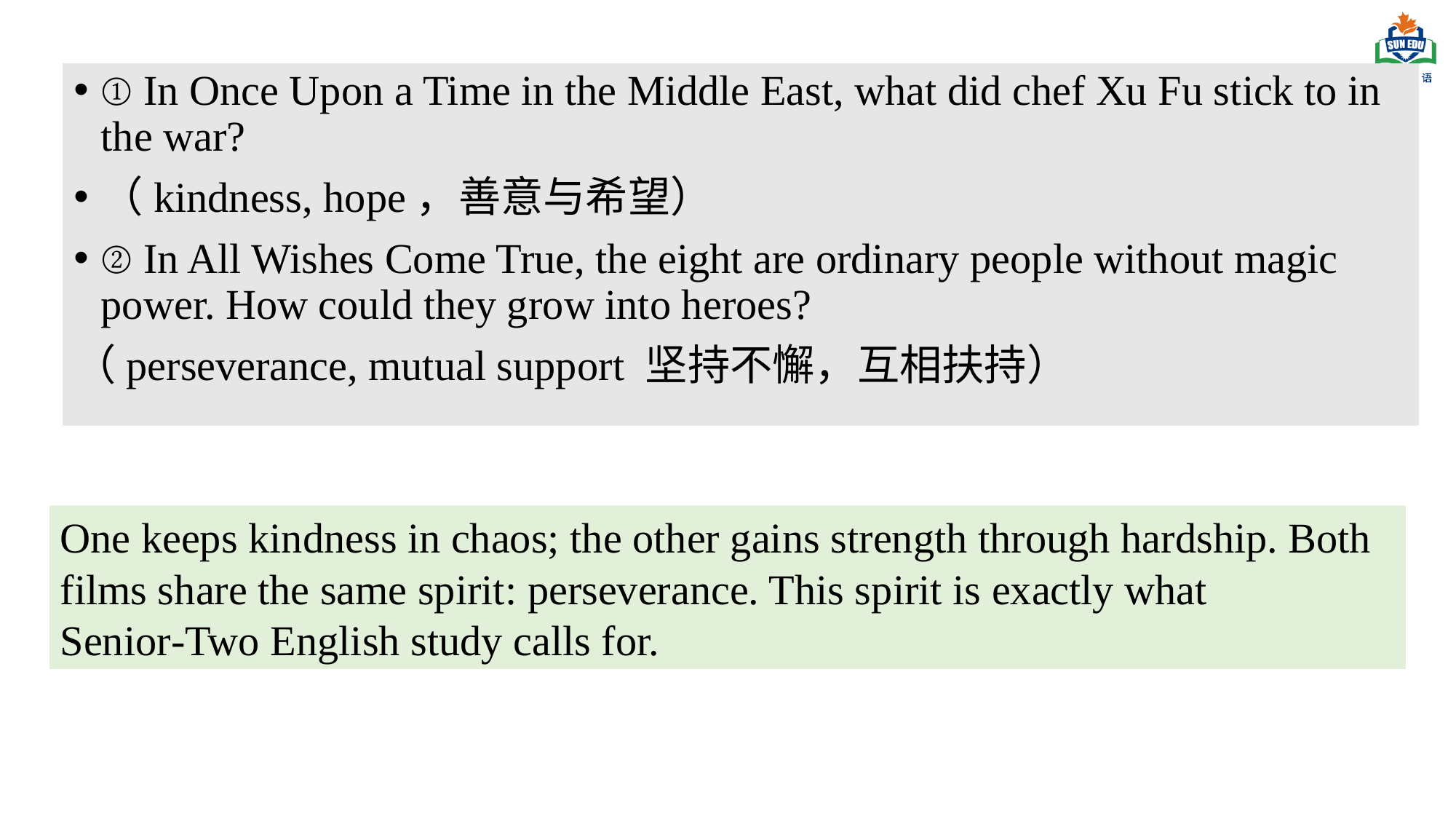

① In Once Upon a Time in the Middle East, what did chef Xu Fu stick to in the war?
（kindness, hope，善意与希望）
② In All Wishes Come True, the eight are ordinary people without magic power. How could they grow into heroes?
（perseverance, mutual support 坚持不懈，互相扶持）
One keeps kindness in chaos; the other gains strength through hardship. Both films share the same spirit: perseverance. This spirit is exactly what Senior‑Two English study calls for.